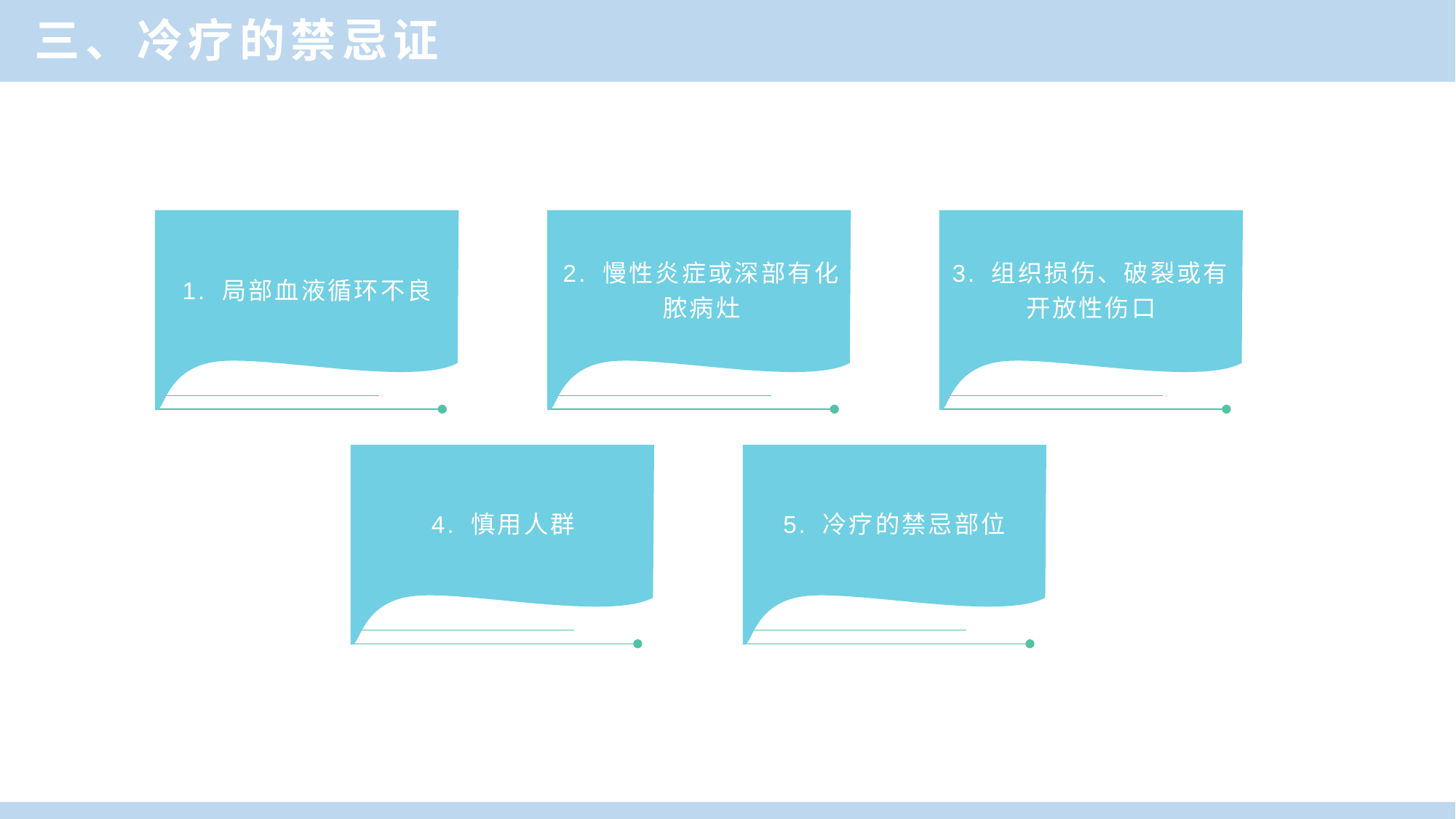

三、冷疗的禁忌证

A

B

C
1. 局部血液循环不良
2. 慢性炎症或深部有化脓病灶
3. 组织损伤、破裂或有开放性伤口
4. 慎用人群
5. 冷疗的禁忌部位

D

E